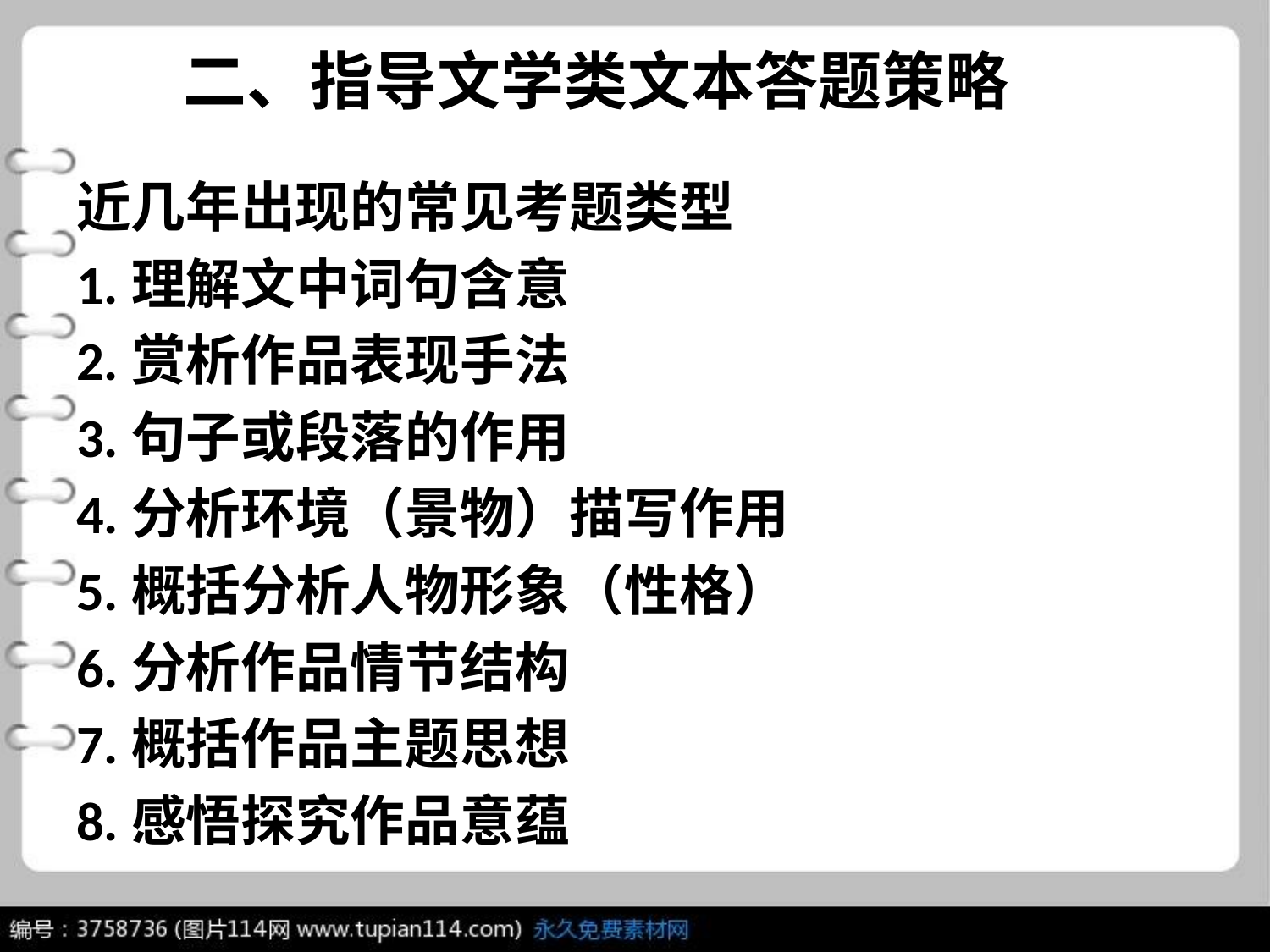

# 二、指导文学类文本答题策略
近几年出现的常见考题类型
1.理解文中词句含意
2.赏析作品表现手法
3.句子或段落的作用
4.分析环境（景物）描写作用
5.概括分析人物形象（性格）
6.分析作品情节结构
7.概括作品主题思想
8.感悟探究作品意蕴
……